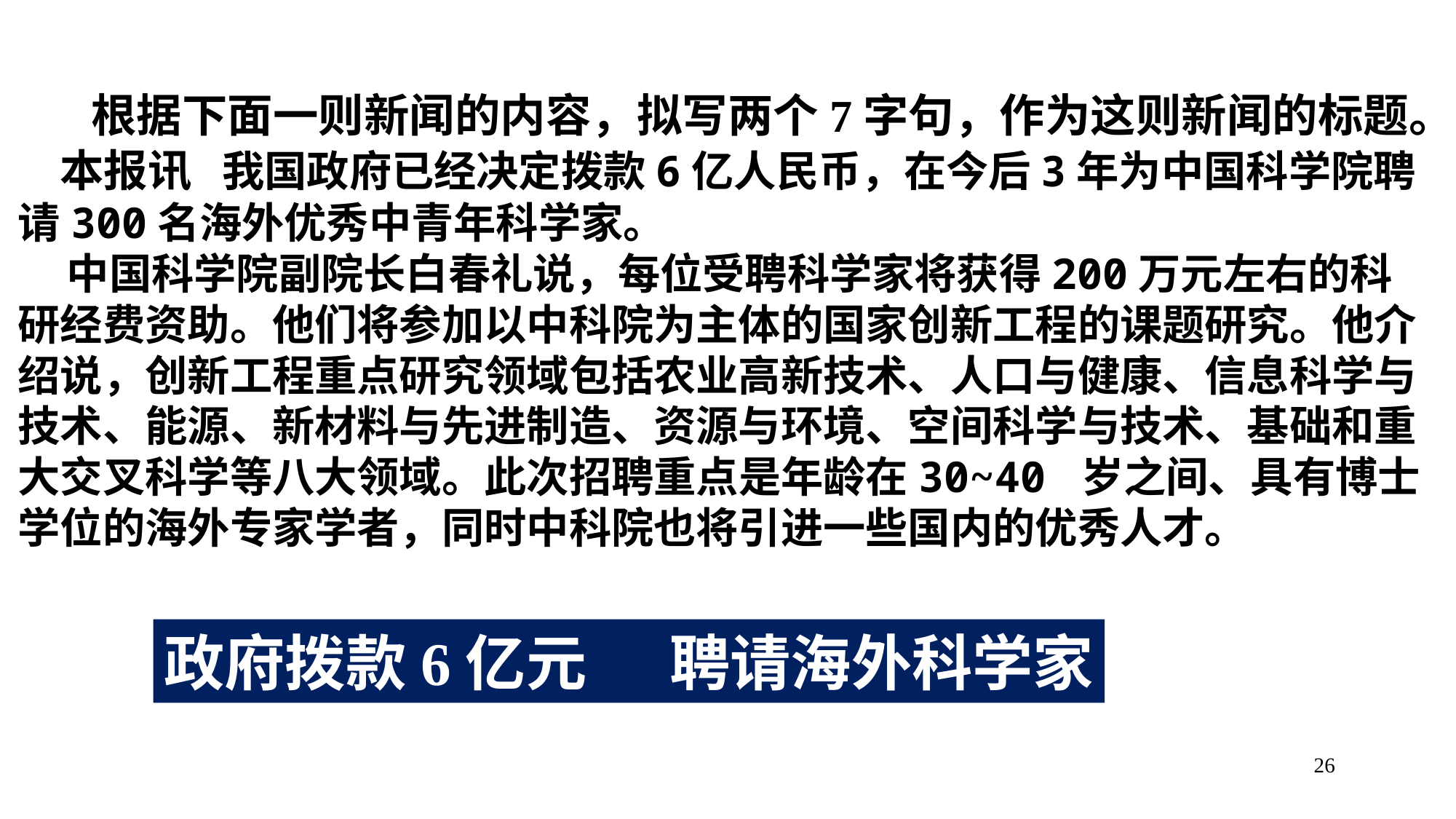

根据下面一则新闻的内容，拟写两个7字句，作为这则新闻的标题。
   本报讯   我国政府已经决定拨款6亿人民币，在今后3年为中国科学院聘请300名海外优秀中青年科学家。
    中国科学院副院长白春礼说，每位受聘科学家将获得200万元左右的科研经费资助。他们将参加以中科院为主体的国家创新工程的课题研究。他介绍说，创新工程重点研究领域包括农业高新技术、人口与健康、信息科学与技术、能源、新材料与先进制造、资源与环境、空间科学与技术、基础和重大交叉科学等八大领域。此次招聘重点是年龄在30~40 岁之间、具有博士学位的海外专家学者，同时中科院也将引进一些国内的优秀人才。
政府拨款6亿元      聘请海外科学家
26